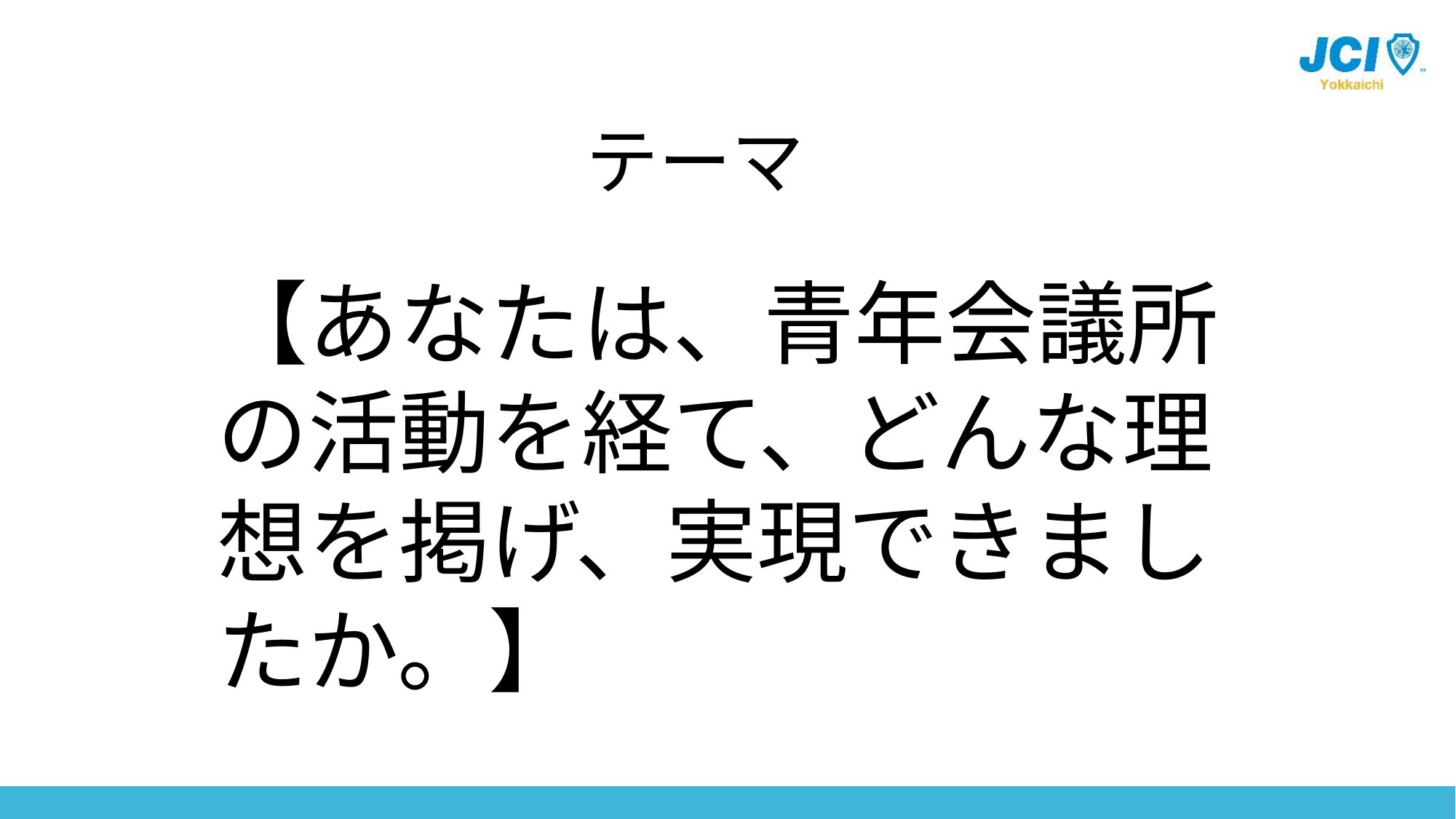

テーマ
【あなたは、青年会議所の活動を経て、どんな理想を掲げ、実現できましたか。】